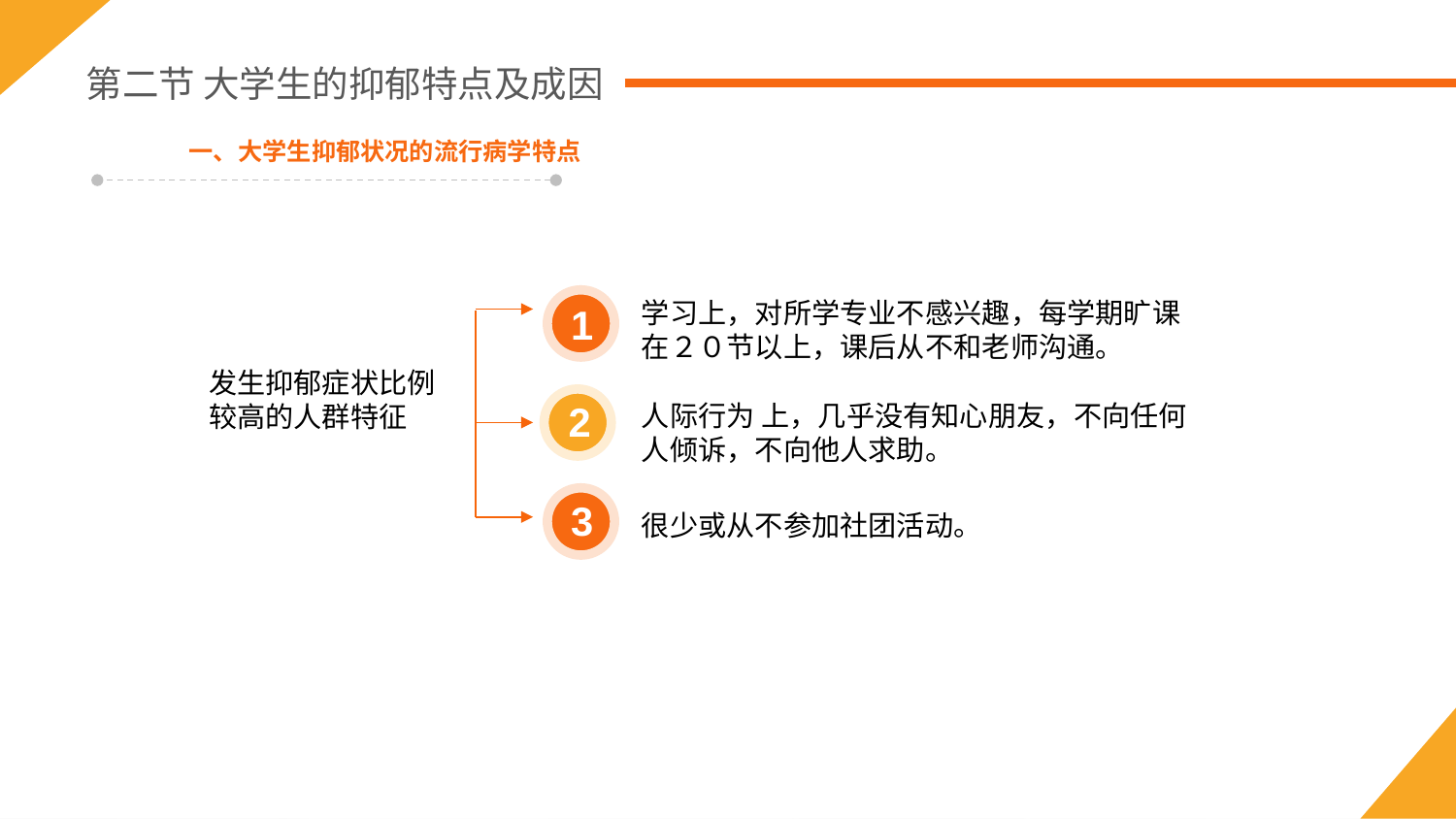

第二节 大学生的抑郁特点及成因
一、大学生抑郁状况的流行病学特点

学习上，对所学专业不感兴趣，每学期旷课在２０节以上，课后从不和老师沟通。
1
发生抑郁症状比例较高的人群特征

2
人际行为 上，几乎没有知心朋友，不向任何人倾诉，不向他人求助。

3
很少或从不参加社团活动。